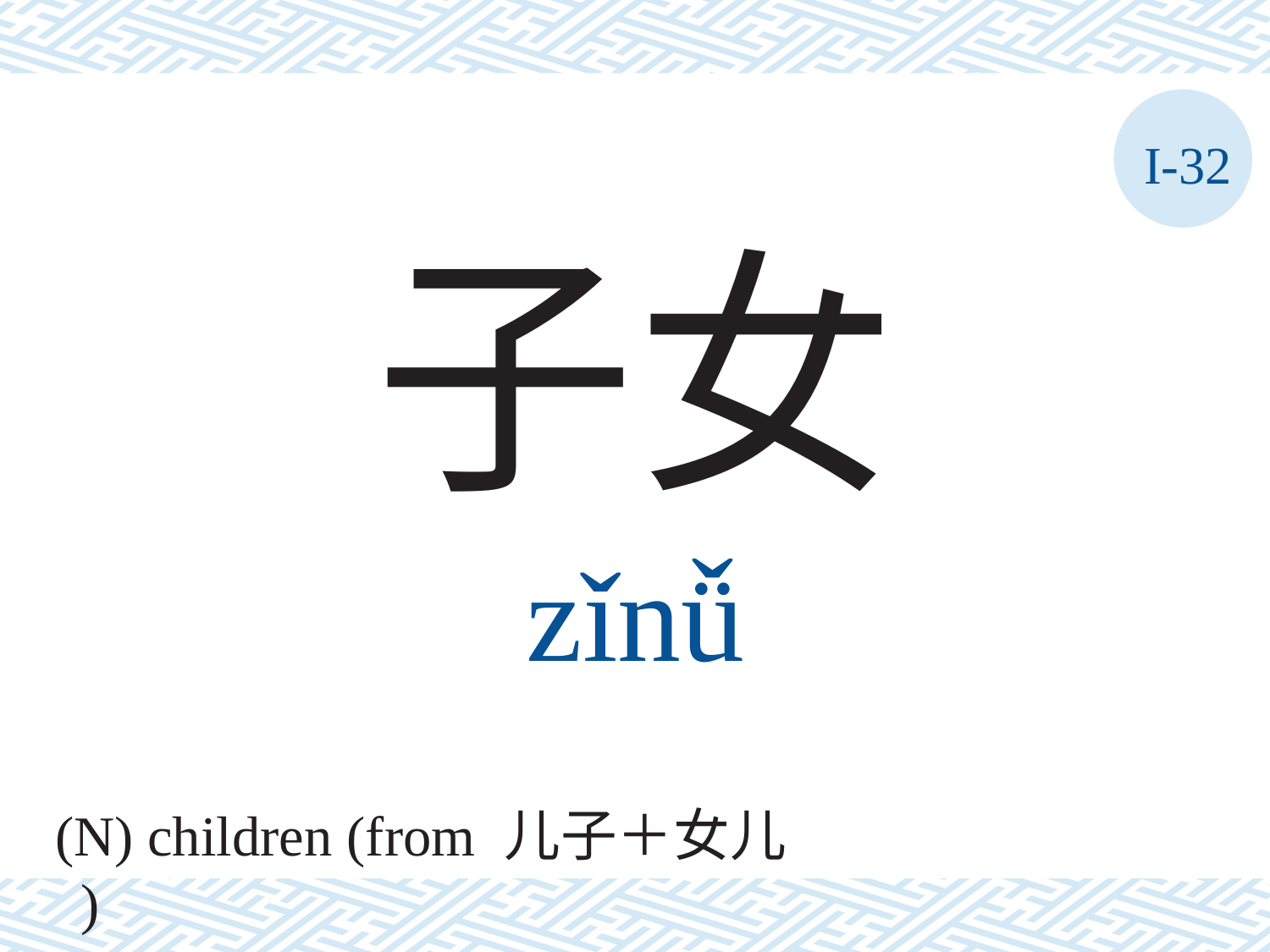

I-32
子女
zǐnǚ
(N) children (from 儿子＋女儿 )